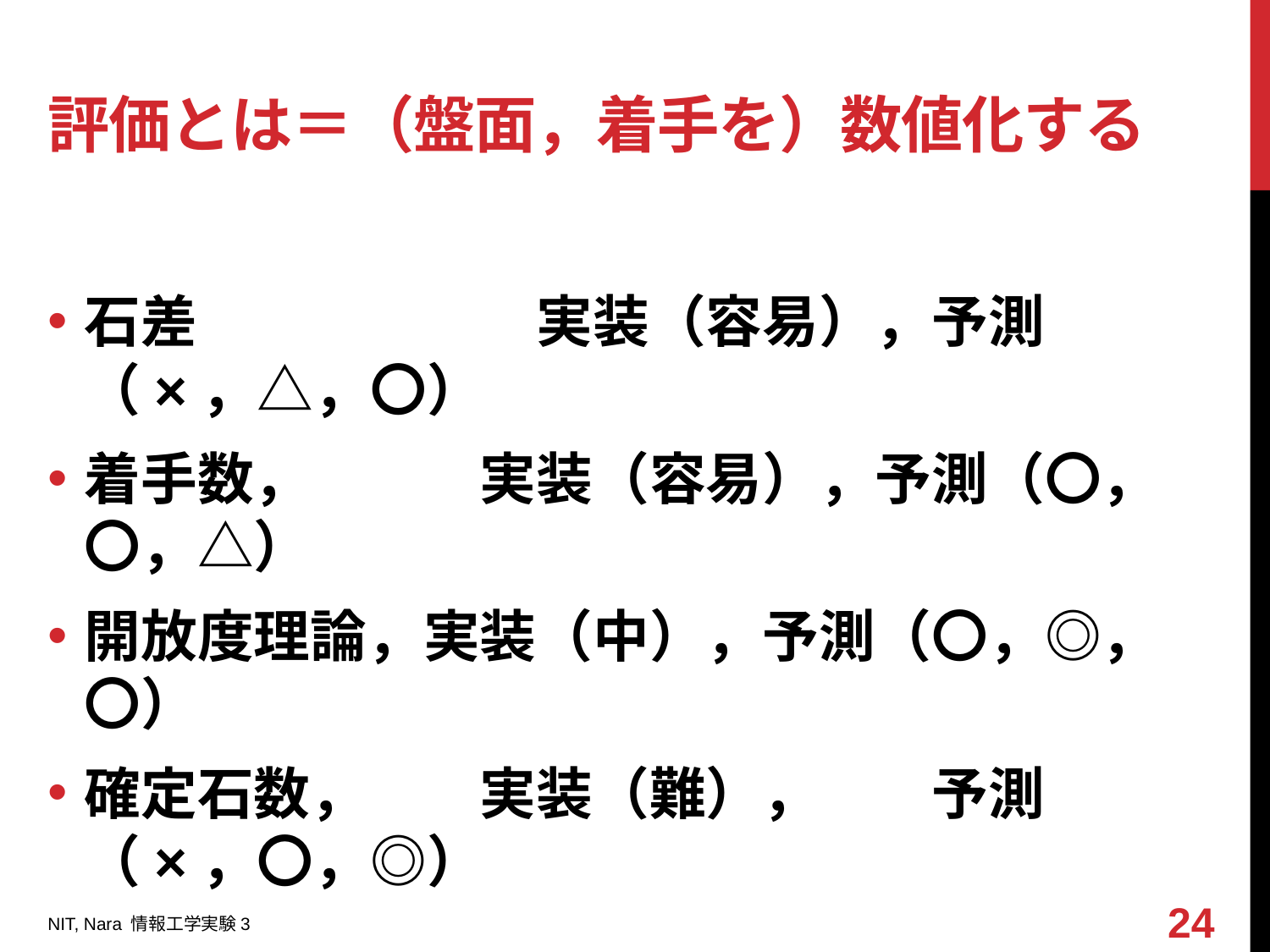

# 評価とは＝（盤面，着手を）数値化する

石差　　　　　　実装（容易），予測（×，△，〇）
着手数，　　　実装（容易），予測（〇，〇，△）
開放度理論，実装（中），予測（〇，◎，〇）
確定石数，　　実装（難），　　予測（×，〇，◎）
24
NIT, Nara 情報工学実験3